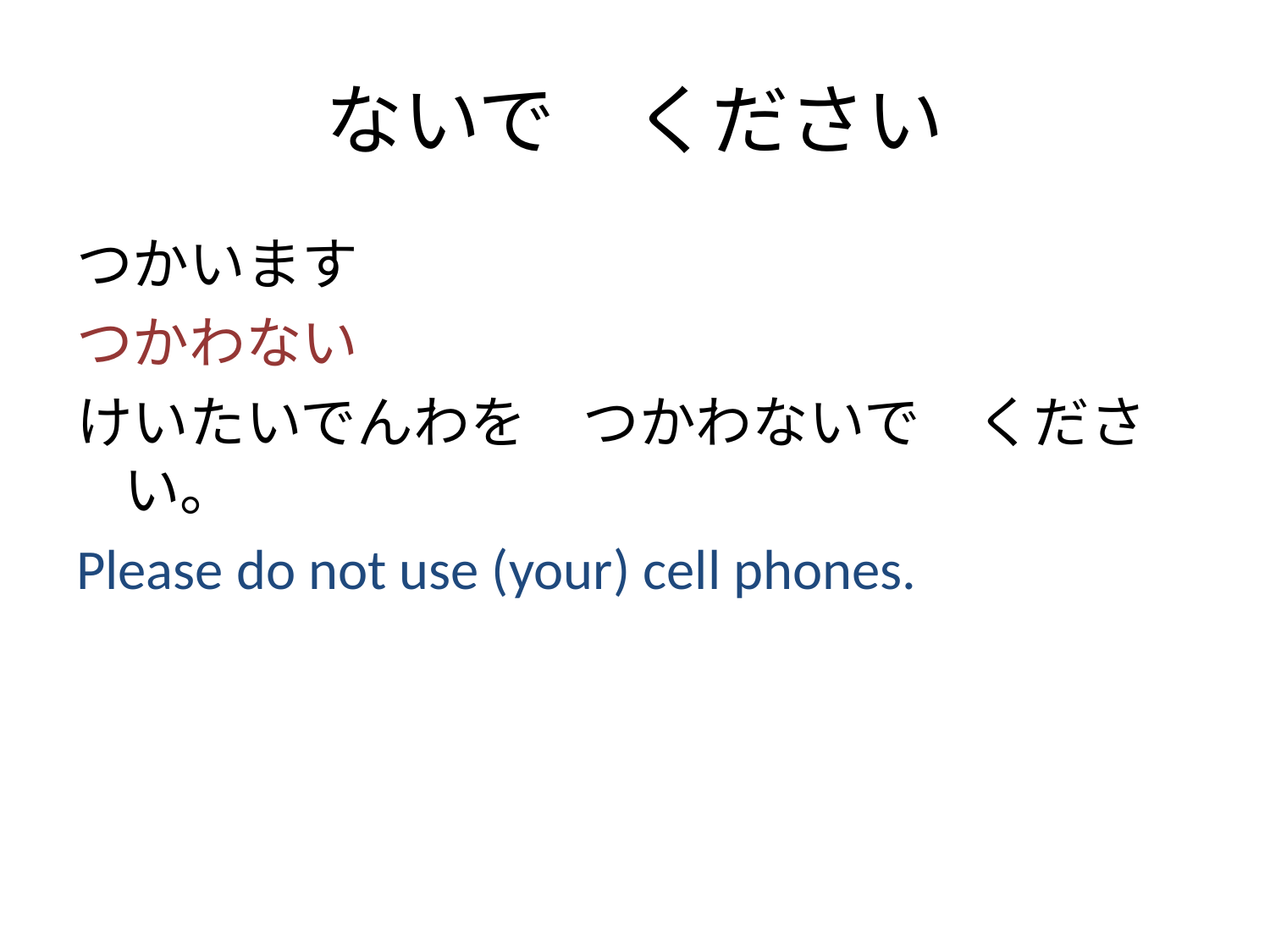

# ないで　ください
つかいます
つかわない
けいたいでんわを　つかわないで　ください。
Please do not use (your) cell phones.